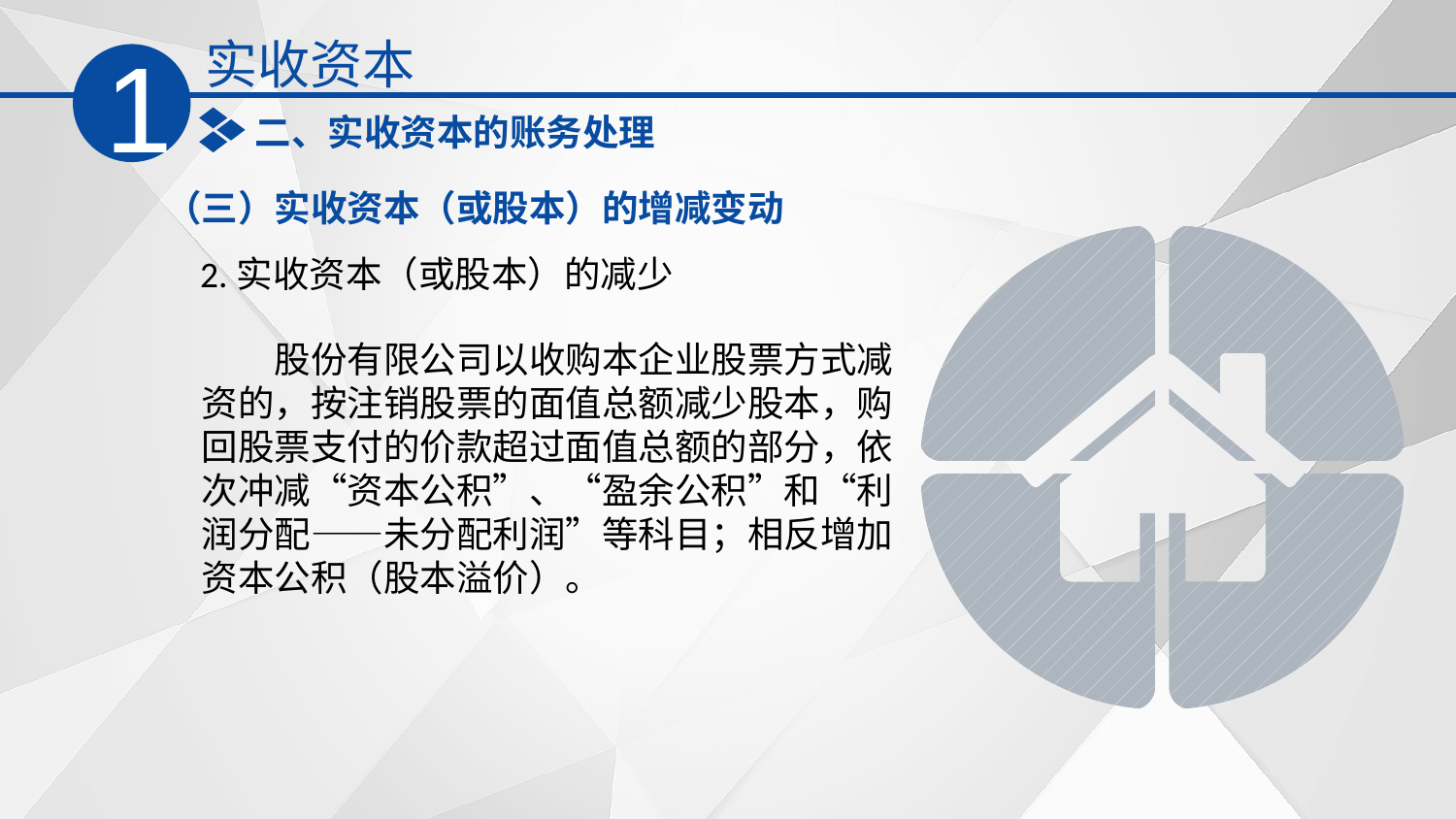

实收资本
1

二、实收资本的账务处理

（三）实收资本（或股本）的增减变动

2.实收资本（或股本）的减少
股份有限公司以收购本企业股票方式减资的，按注销股票的面值总额减少股本，购回股票支付的价款超过面值总额的部分，依次冲减“资本公积”、“盈余公积”和“利润分配——未分配利润”等科目；相反增加资本公积（股本溢价）。